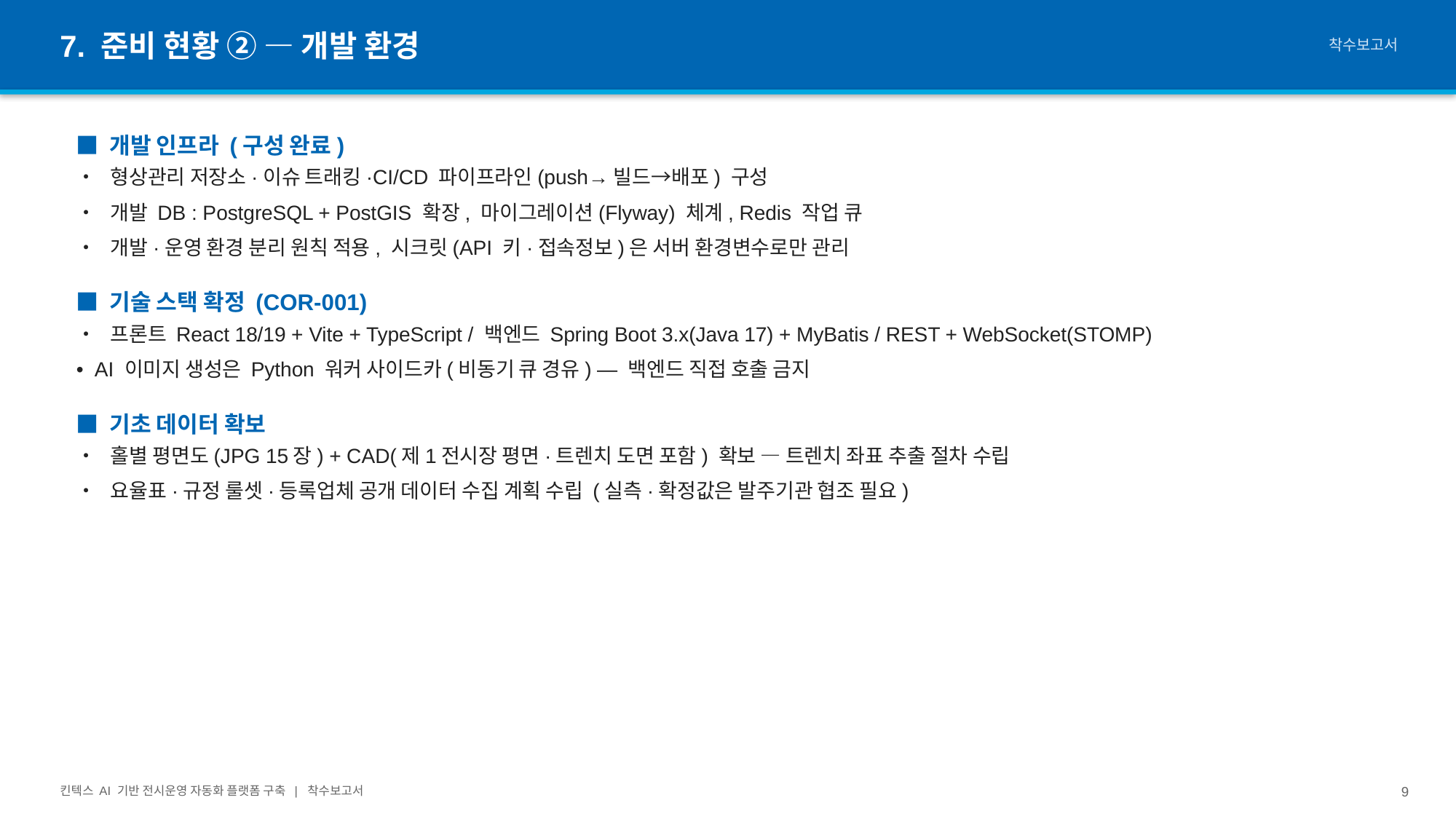

7. 준비 현황 ② — 개발 환경
착수보고서

■ 개발 인프라 (구성 완료)
•  형상관리 저장소·이슈 트래킹·CI/CD 파이프라인(push→빌드→배포) 구성
•  개발 DB : PostgreSQL + PostGIS 확장, 마이그레이션(Flyway) 체계, Redis 작업 큐
•  개발·운영 환경 분리 원칙 적용, 시크릿(API 키·접속정보)은 서버 환경변수로만 관리
■ 기술 스택 확정 (COR-001)
•  프론트 React 18/19 + Vite + TypeScript / 백엔드 Spring Boot 3.x(Java 17) + MyBatis / REST + WebSocket(STOMP)
•  AI 이미지 생성은 Python 워커 사이드카(비동기 큐 경유) — 백엔드 직접 호출 금지
■ 기초 데이터 확보
•  홀별 평면도(JPG 15장) + CAD(제1전시장 평면·트렌치 도면 포함) 확보 — 트렌치 좌표 추출 절차 수립
•  요율표·규정 룰셋·등록업체 공개 데이터 수집 계획 수립 (실측·확정값은 발주기관 협조 필요)
킨텍스 AI 기반 전시운영 자동화 플랫폼 구축  |  착수보고서
9